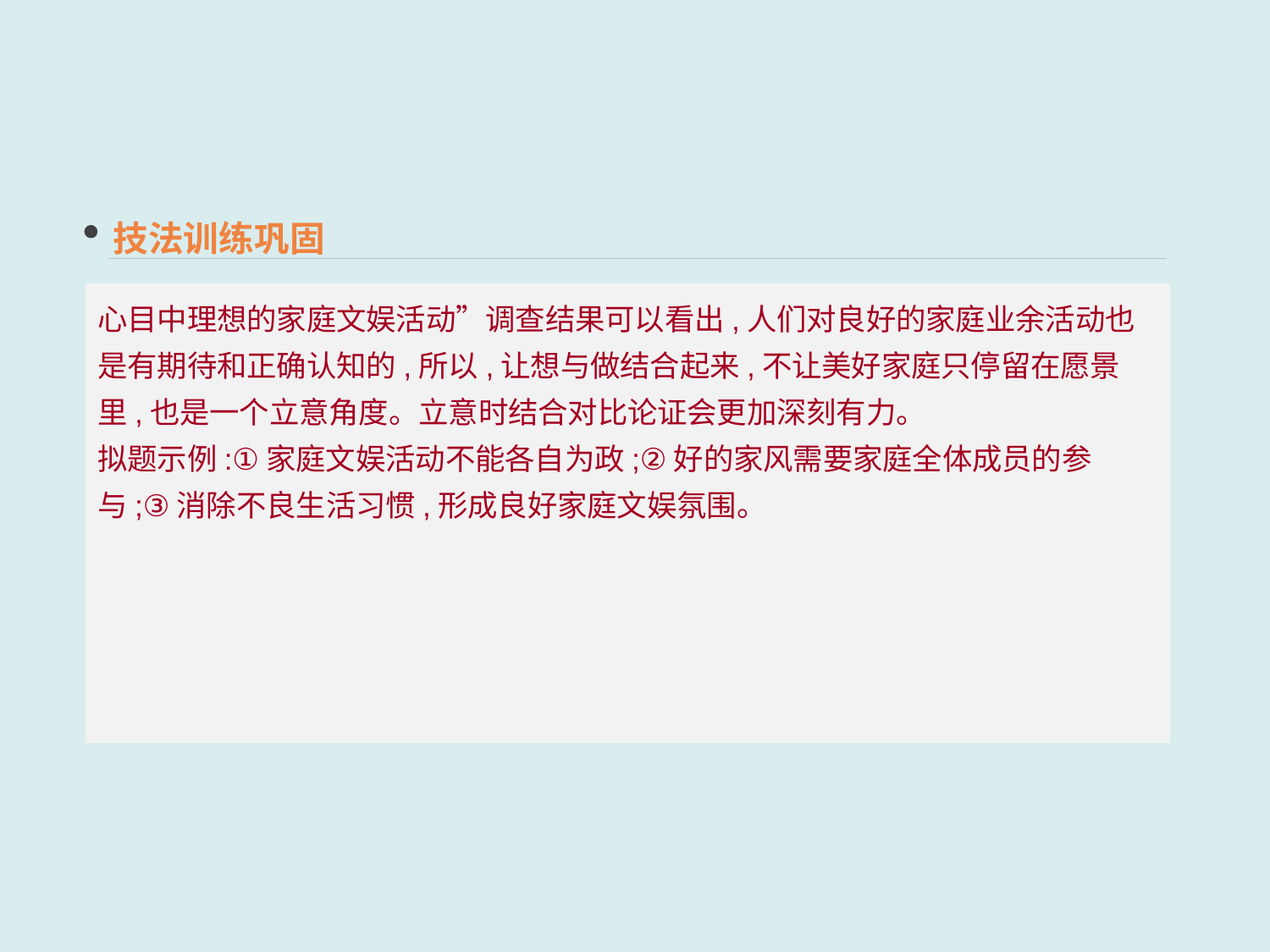

技法训练巩固

心目中理想的家庭文娱活动”调查结果可以看出,人们对良好的家庭业余活动也是有期待和正确认知的,所以,让想与做结合起来,不让美好家庭只停留在愿景里,也是一个立意角度。立意时结合对比论证会更加深刻有力。
拟题示例:①家庭文娱活动不能各自为政;②好的家风需要家庭全体成员的参与;③消除不良生活习惯,形成良好家庭文娱氛围。